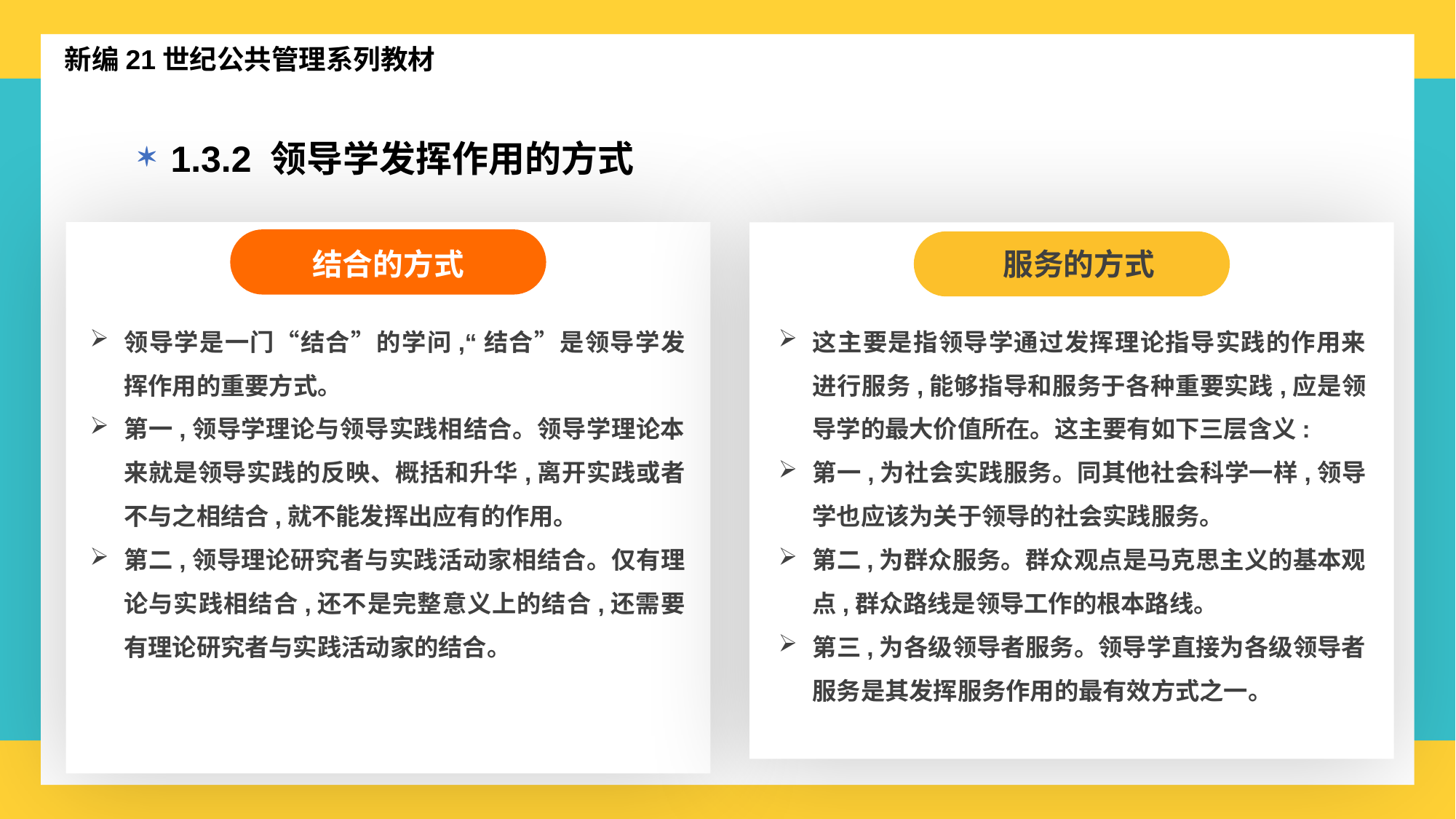

新编21世纪公共管理系列教材
1.3.2 领导学发挥作用的方式

结合的方式
领导学是一门“结合”的学问,“结合”是领导学发挥作用的重要方式。
第一,领导学理论与领导实践相结合。领导学理论本来就是领导实践的反映、概括和升华,离开实践或者不与之相结合,就不能发挥出应有的作用。
第二,领导理论研究者与实践活动家相结合。仅有理论与实践相结合,还不是完整意义上的结合,还需要有理论研究者与实践活动家的结合。

服务的方式
这主要是指领导学通过发挥理论指导实践的作用来进行服务,能够指导和服务于各种重要实践,应是领导学的最大价值所在。这主要有如下三层含义:
第一,为社会实践服务。同其他社会科学一样,领导学也应该为关于领导的社会实践服务。
第二,为群众服务。群众观点是马克思主义的基本观点,群众路线是领导工作的根本路线。
第三,为各级领导者服务。领导学直接为各级领导者服务是其发挥服务作用的最有效方式之一。